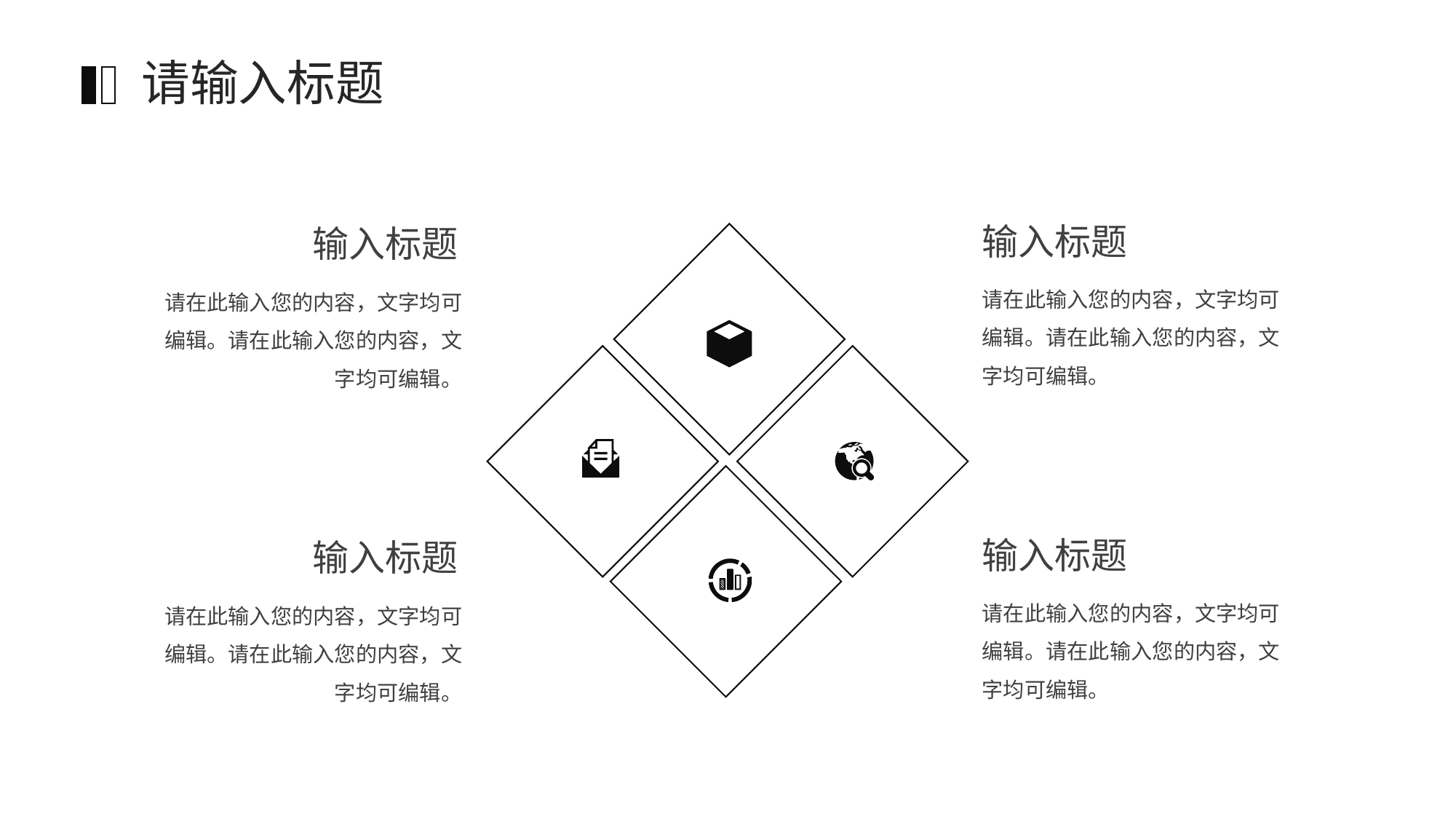

请输入标题

输入标题
输入标题

请在此输入您的内容，文字均可编辑。请在此输入您的内容，文字均可编辑。
请在此输入您的内容，文字均可编辑。请在此输入您的内容，文字均可编辑。

输入标题
输入标题

请在此输入您的内容，文字均可编辑。请在此输入您的内容，文字均可编辑。
请在此输入您的内容，文字均可编辑。请在此输入您的内容，文字均可编辑。